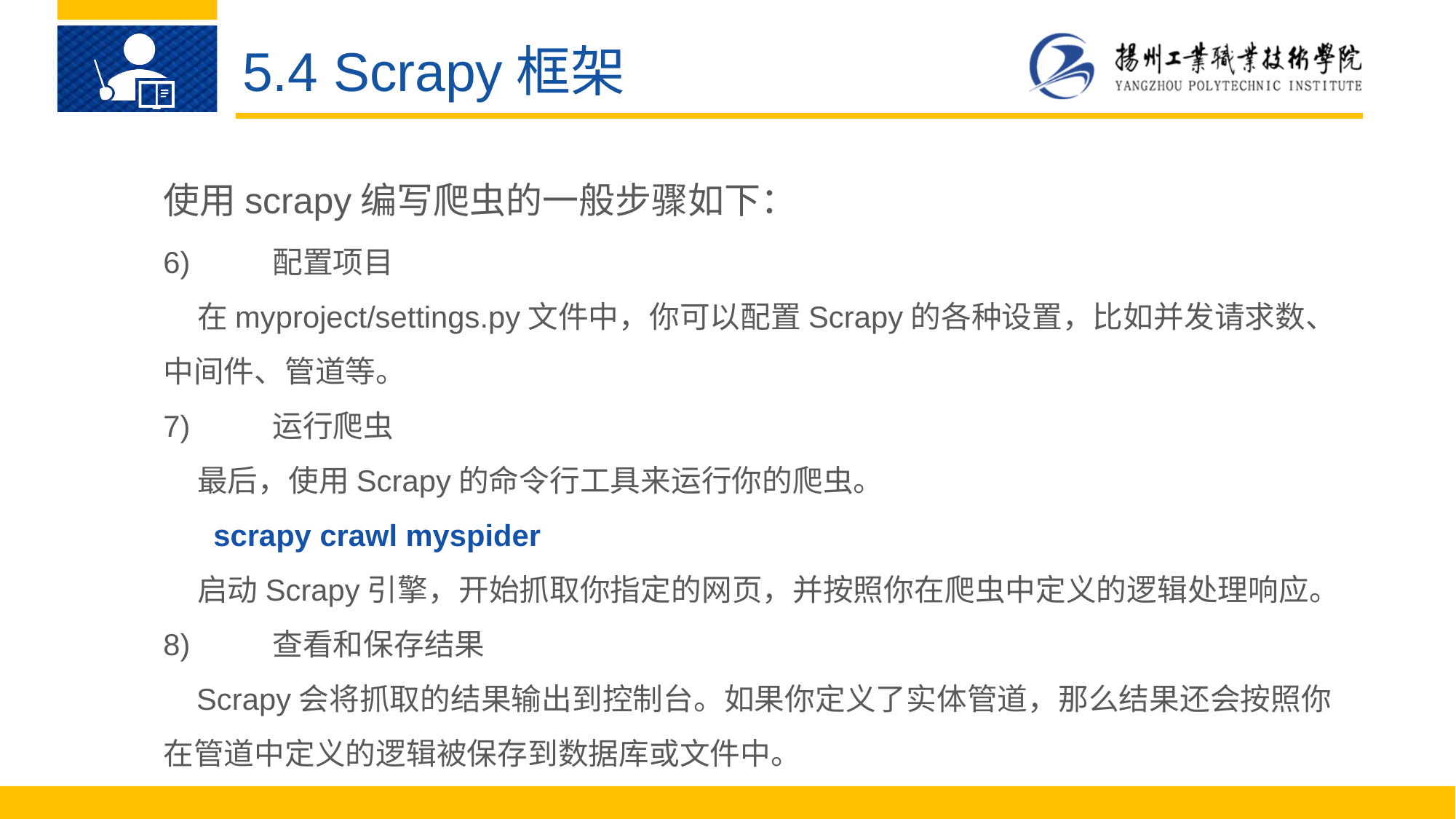

5.4 Scrapy框架
使用scrapy编写爬虫的一般步骤如下：
6)	配置项目
    在myproject/settings.py文件中，你可以配置Scrapy的各种设置，比如并发请求数、中间件、管道等。
7)	运行爬虫
    最后，使用Scrapy的命令行工具来运行你的爬虫。
      scrapy crawl myspider
    启动Scrapy引擎，开始抓取你指定的网页，并按照你在爬虫中定义的逻辑处理响应。
8)	查看和保存结果
    Scrapy会将抓取的结果输出到控制台。如果你定义了实体管道，那么结果还会按照你在管道中定义的逻辑被保存到数据库或文件中。